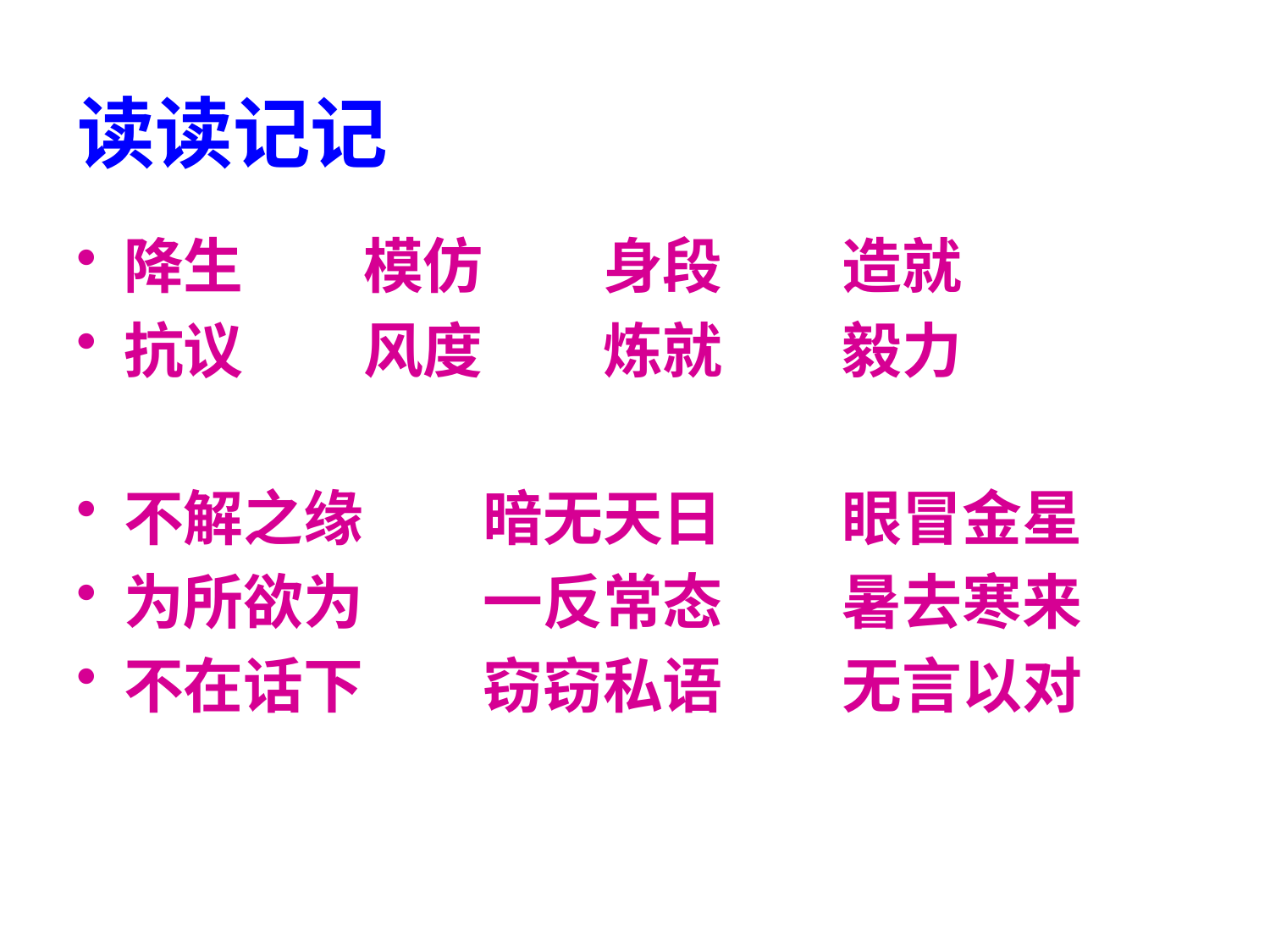

# 读读记记
降生　　模仿　　身段　　造就
抗议　　风度　　炼就　　毅力

不解之缘　　暗无天日　　眼冒金星
为所欲为　　一反常态　　暑去寒来
不在话下　　窃窃私语　　无言以对